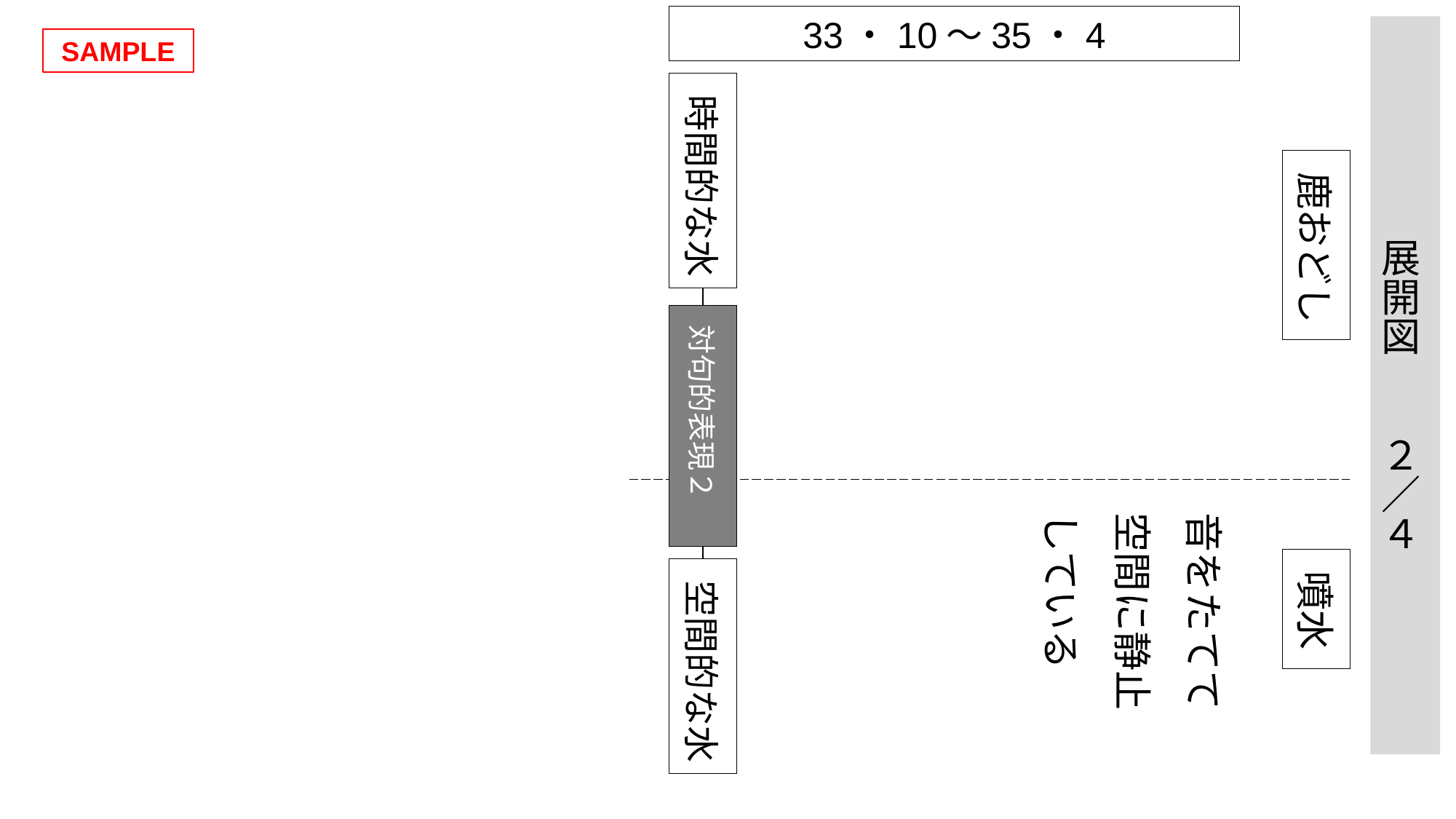

33・10～35・4
展開図　　２／４
SAMPLE
時間的な水
対句的表現２
空間的な水
鹿おどし
音をたてて
空間に静止
している
噴水